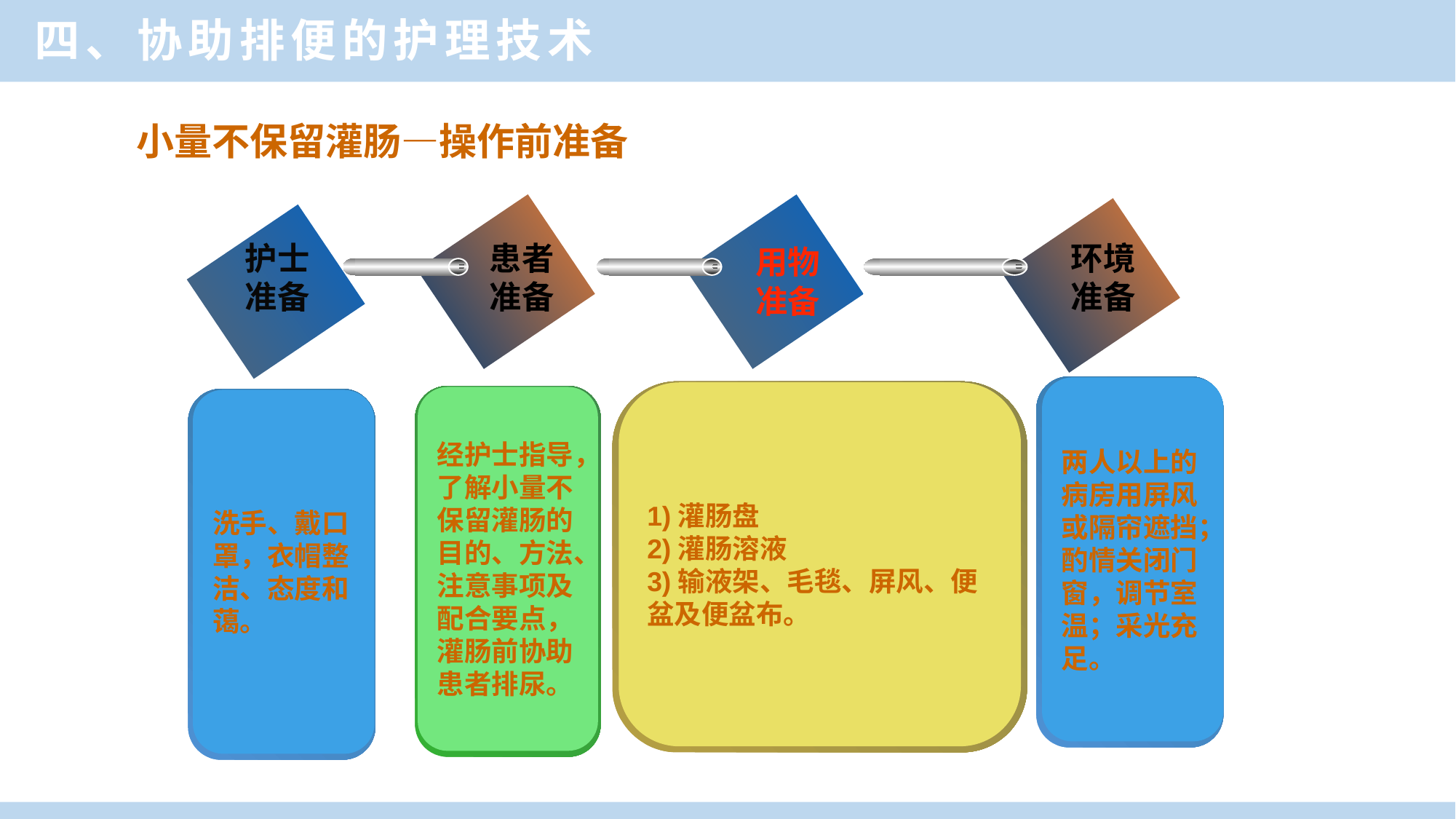

四、协助排便的护理技术
小量不保留灌肠—操作前准备

患者准备
环境准备

护士准备
用物准备

两人以上的病房用屏风或隔帘遮挡；酌情关闭门窗，调节室温；采光充足。

1)灌肠盘
2)灌肠溶液
3)输液架、毛毯、屏风、便盆及便盆布。

经护士指导，了解小量不保留灌肠的目的、方法、注意事项及配合要点，灌肠前协助患者排尿。

洗手、戴口罩，衣帽整洁、态度和蔼。